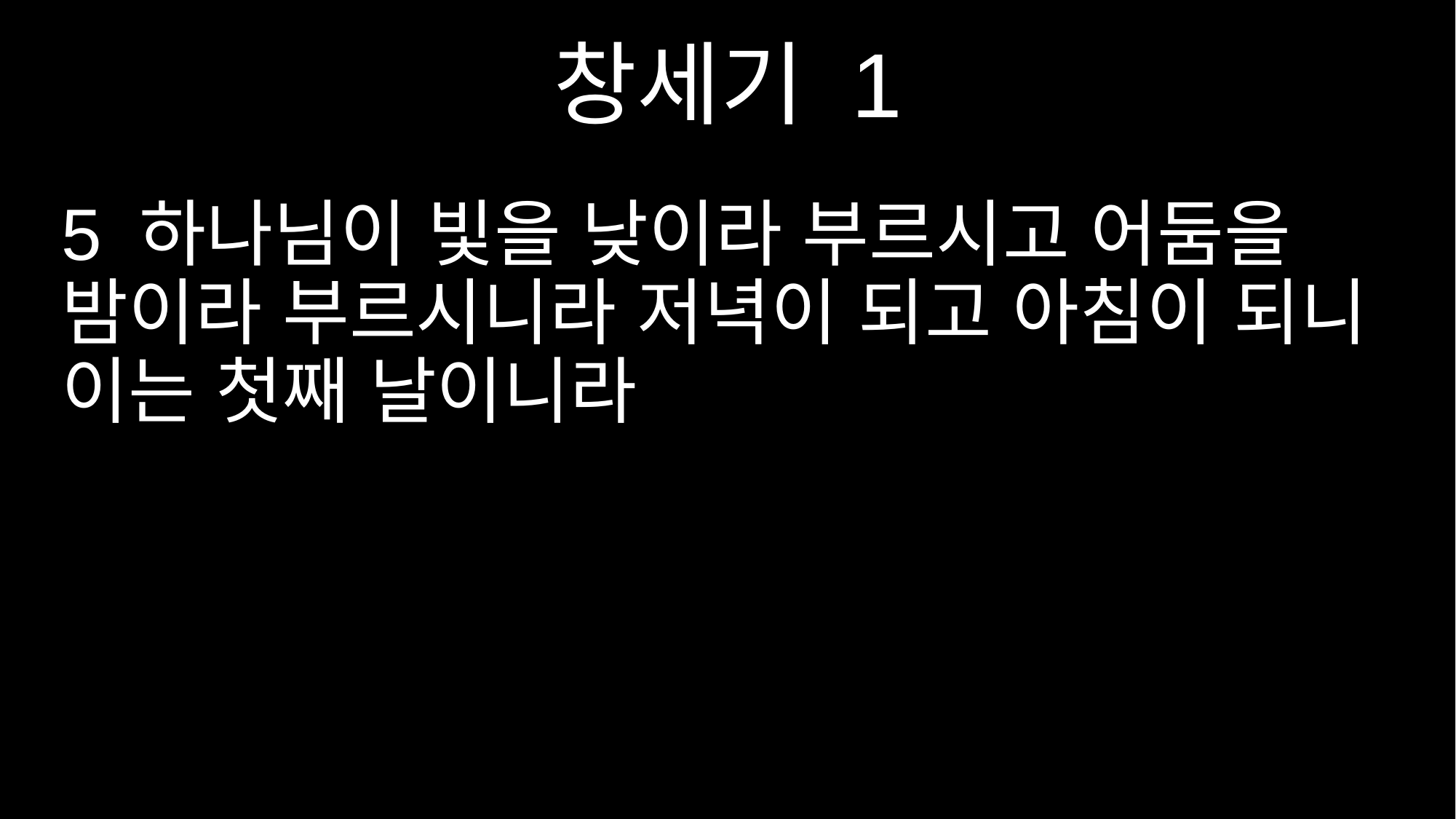

창세기 1
5 하나님이 빛을 낮이라 부르시고 어둠을 밤이라 부르시니라 저녁이 되고 아침이 되니 이는 첫째 날이니라